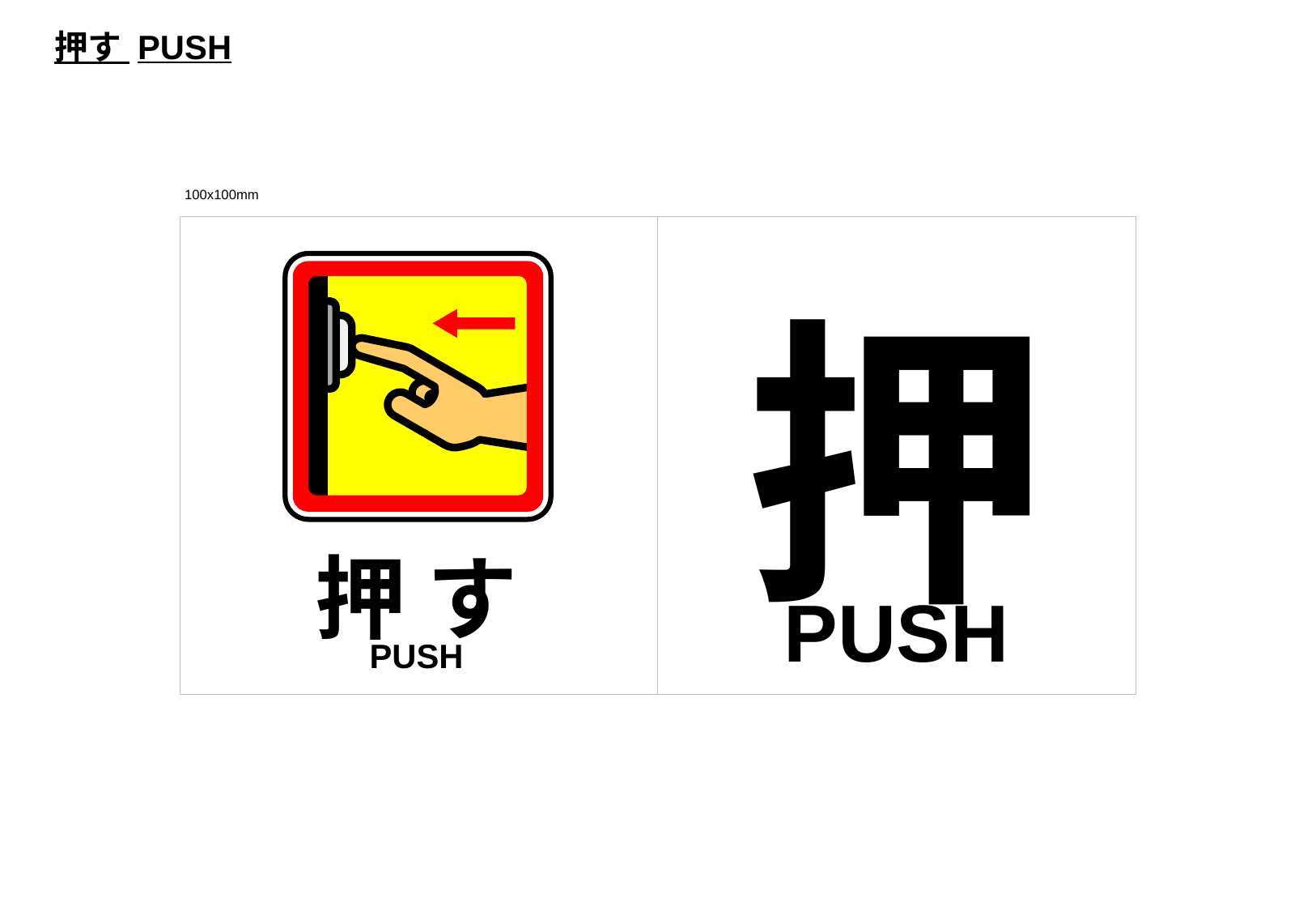

押す PUSH
100x100mm

押
押 す
PUSH
PUSH